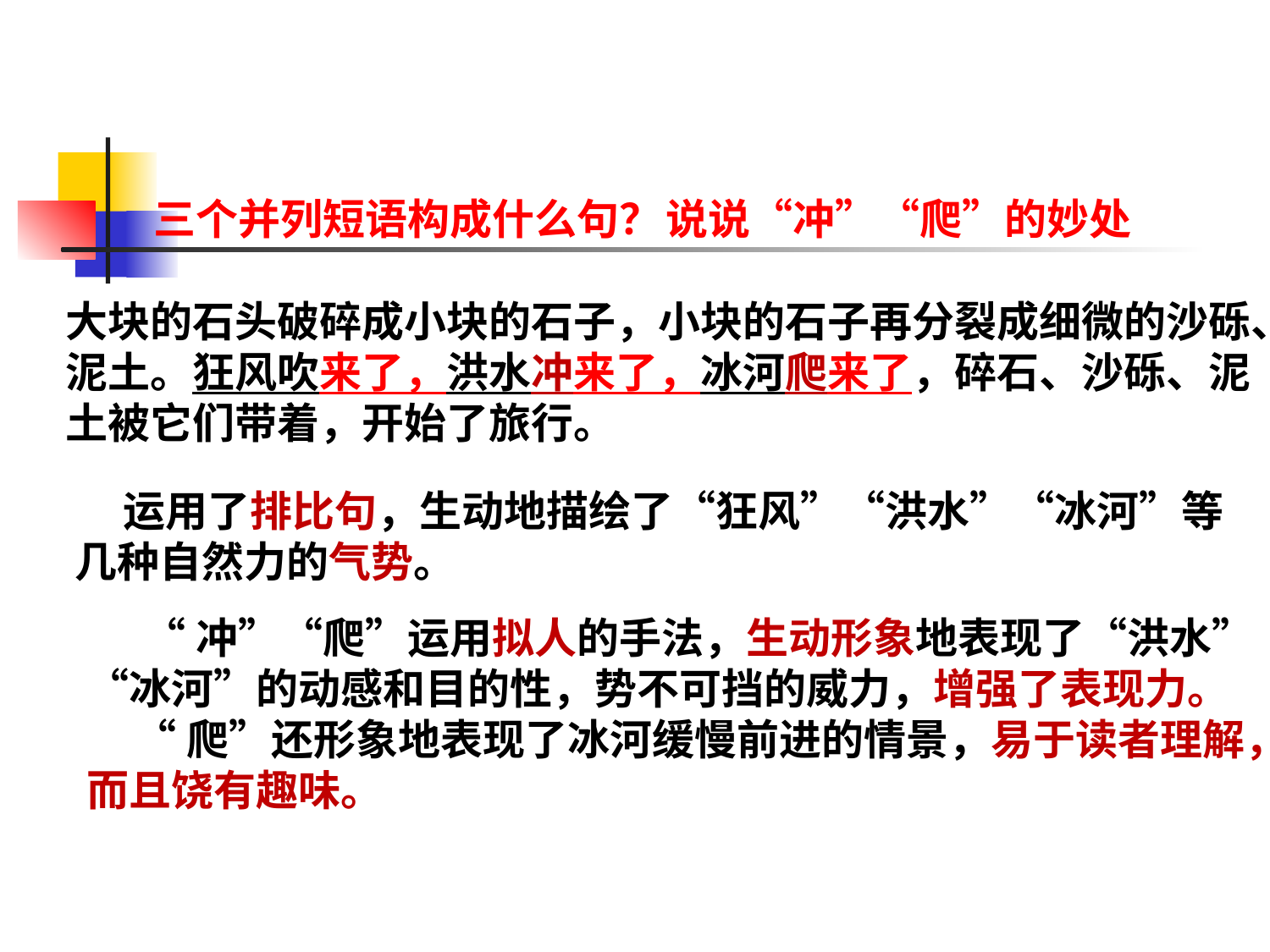

三个并列短语构成什么句？
说说“冲”“爬”的妙处
大块的石头破碎成小块的石子，小块的石子再分裂成细微的沙砾、泥土。狂风吹来了，洪水冲来了，冰河爬来了，碎石、沙砾、泥土被它们带着，开始了旅行。

    运用了排比句，生动地描绘了“狂风”“洪水”“冰河”等几种自然力的气势。

      “冲”“爬”运用拟人的手法，生动形象地表现了“洪水”“冰河”的动感和目的性，势不可挡的威力，增强了表现力。
     “爬”还形象地表现了冰河缓慢前进的情景，易于读者理解，而且饶有趣味。